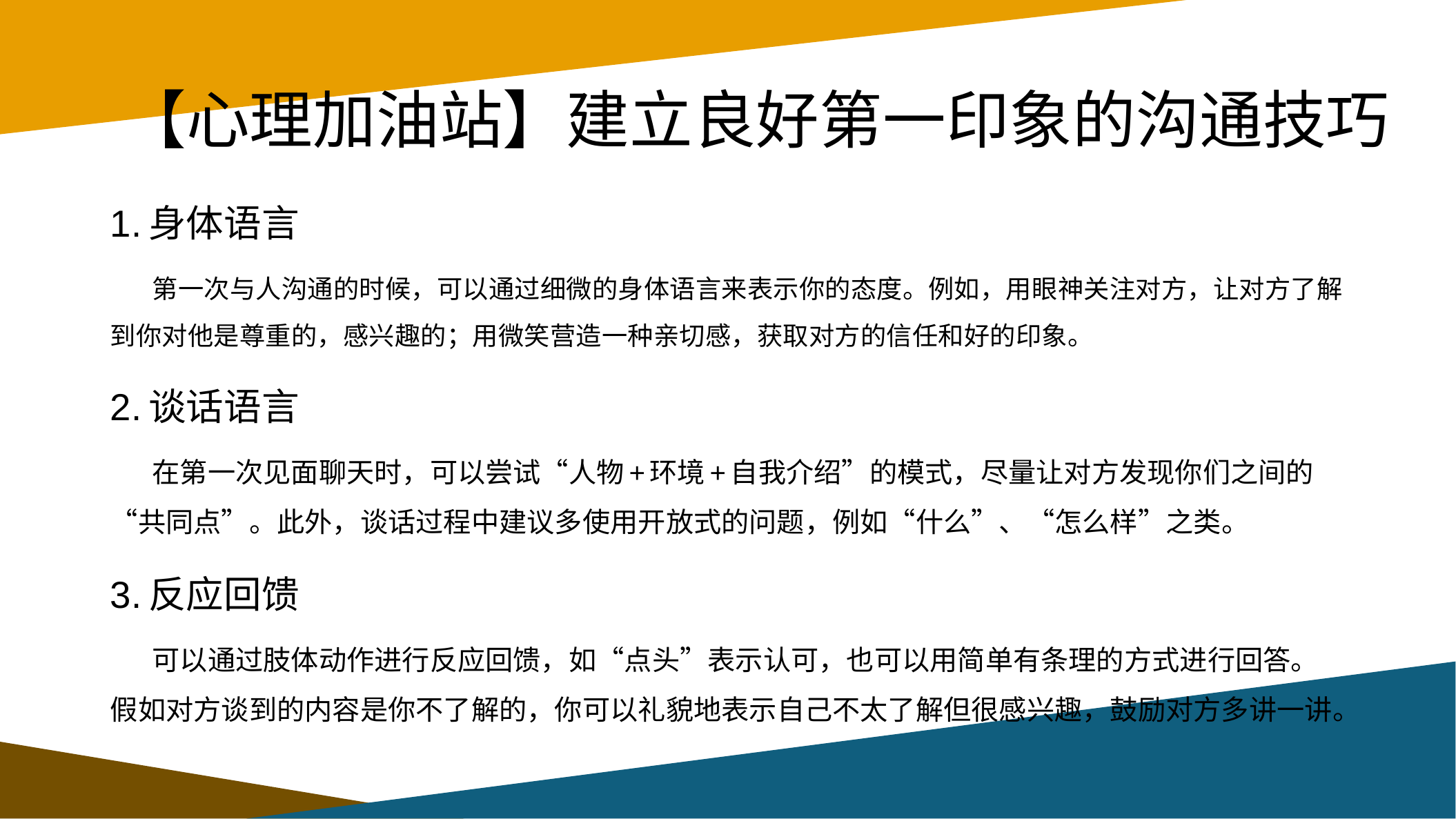

# 【心理加油站】建立良好第一印象的沟通技巧
1.身体语言
      第一次与人沟通的时候，可以通过细微的身体语言来表示你的态度。例如，用眼神关注对方，让对方了解到你对他是尊重的，感兴趣的；用微笑营造一种亲切感，获取对方的信任和好的印象。
2.谈话语言
      在第一次见面聊天时，可以尝试“人物+环境+自我介绍”的模式，尽量让对方发现你们之间的“共同点”。此外，谈话过程中建议多使用开放式的问题，例如“什么”、“怎么样”之类。
3.反应回馈
      可以通过肢体动作进行反应回馈，如“点头”表示认可，也可以用简单有条理的方式进行回答。假如对方谈到的内容是你不了解的，你可以礼貌地表示自己不太了解但很感兴趣，鼓励对方多讲一讲。